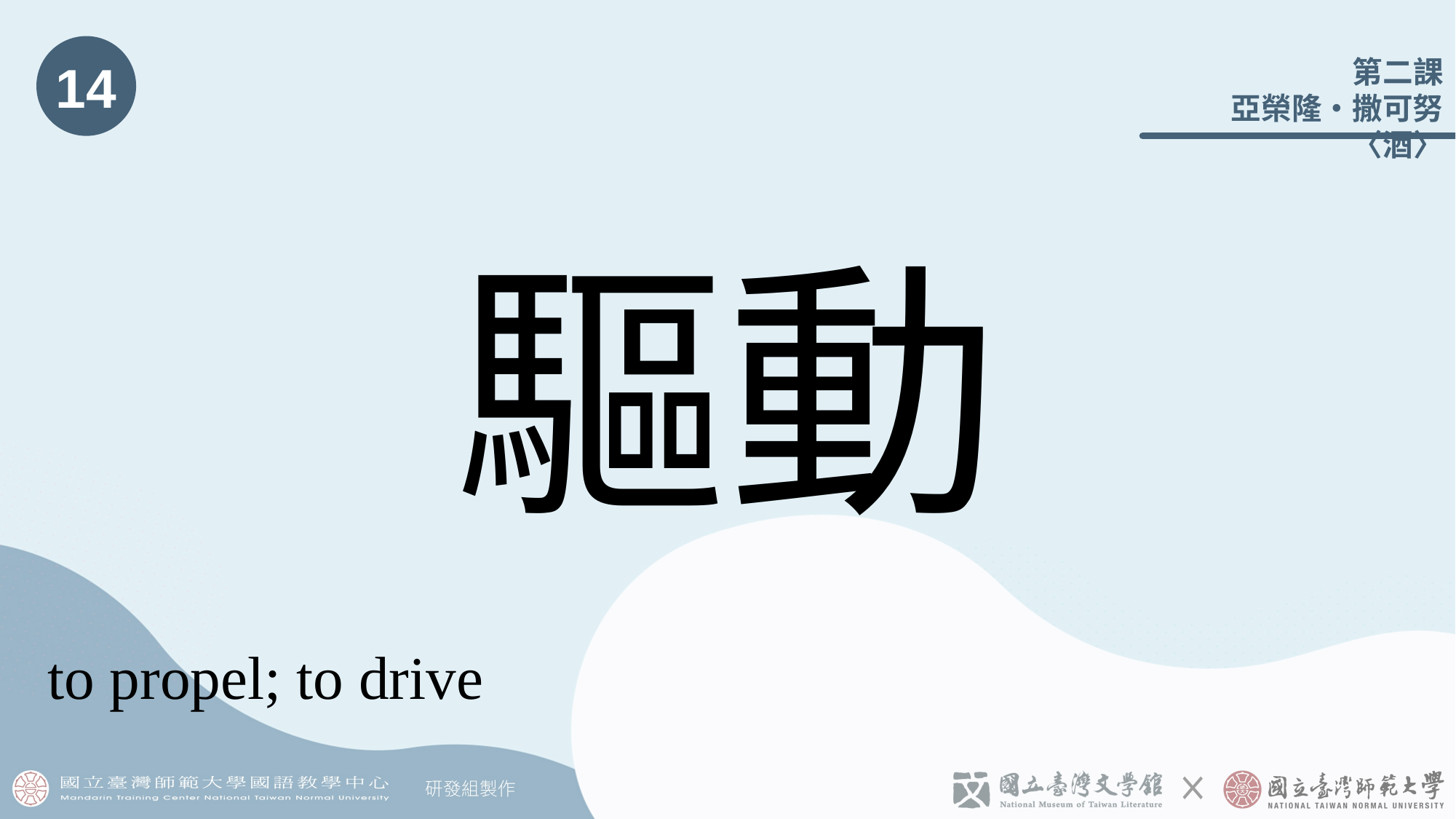

14
# 驅動
to propel; to drive